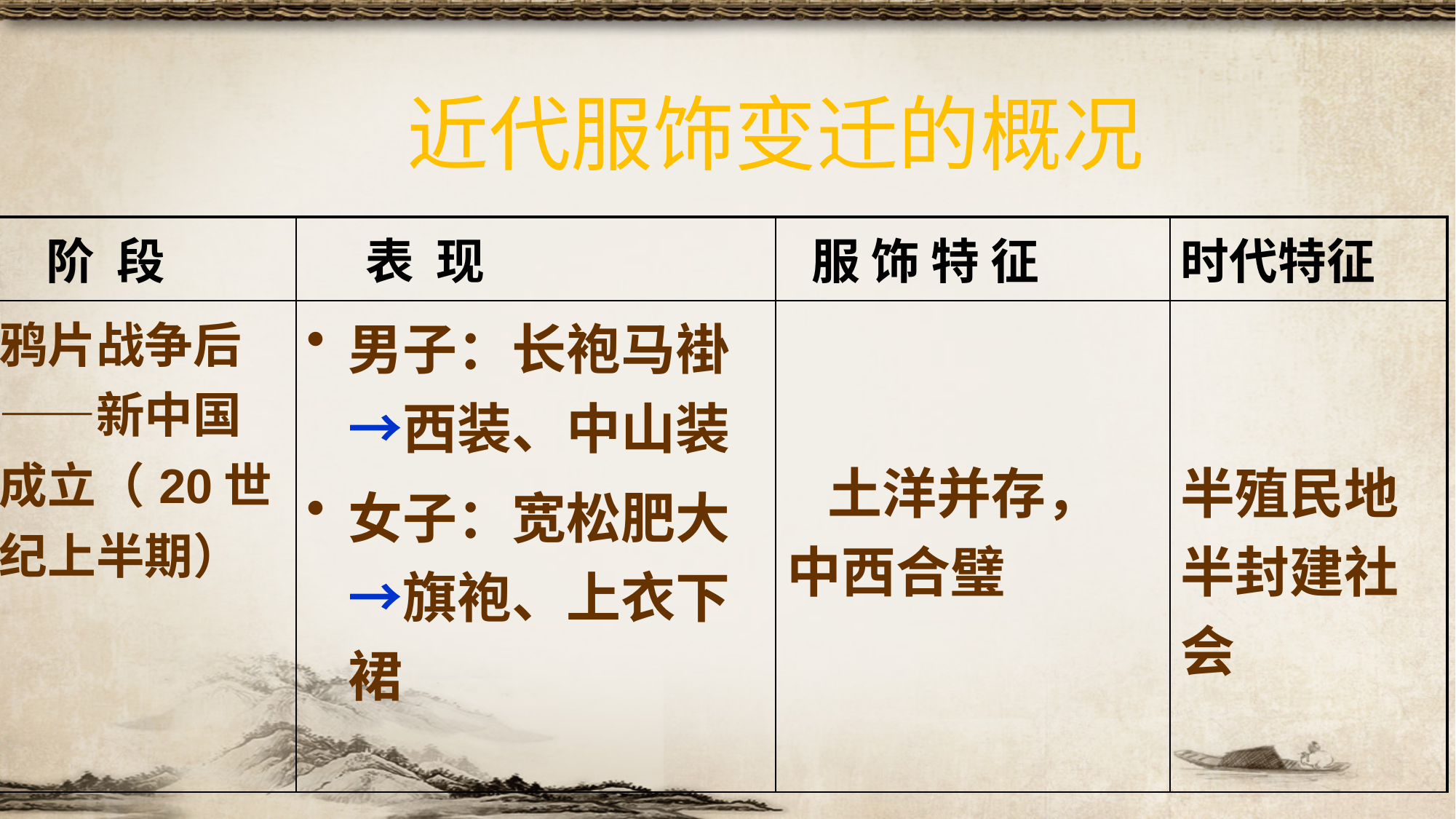

近代服饰变迁的概况
| 阶 段 | 表 现 | 服 饰 特 征 | 时代特征 |
| --- | --- | --- | --- |
| 鸦片战争后——新中国成立（20世纪上半期） | 男子：长袍马褂→西装、中山装 女子：宽松肥大→旗袍、上衣下裙 | 土洋并存， 中西合璧 | 半殖民地半封建社会 |